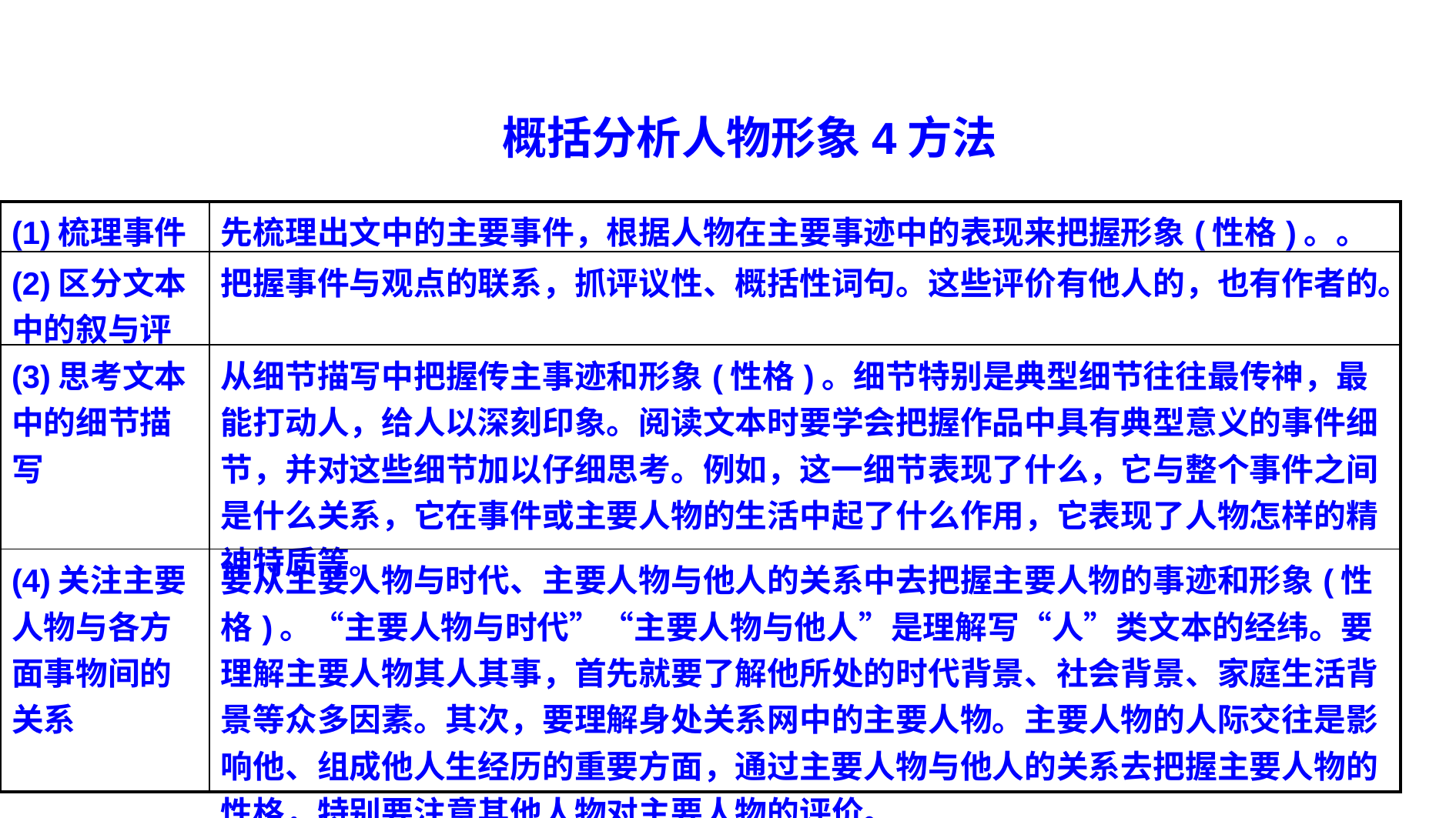

概括分析人物形象4方法
| (1)梳理事件 | 先梳理出文中的主要事件，根据人物在主要事迹中的表现来把握形象(性格)。。 |
| --- | --- |
| (2)区分文本中的叙与评 | 把握事件与观点的联系，抓评议性、概括性词句。这些评价有他人的，也有作者的。 |
| (3)思考文本中的细节描写 | 从细节描写中把握传主事迹和形象(性格)。细节特别是典型细节往往最传神，最能打动人，给人以深刻印象。阅读文本时要学会把握作品中具有典型意义的事件细节，并对这些细节加以仔细思考。例如，这一细节表现了什么，它与整个事件之间是什么关系，它在事件或主要人物的生活中起了什么作用，它表现了人物怎样的精神特质等。 |
| (4)关注主要人物与各方面事物间的关系 | 要从主要人物与时代、主要人物与他人的关系中去把握主要人物的事迹和形象(性格)。“主要人物与时代”“主要人物与他人”是理解写“人”类文本的经纬。要理解主要人物其人其事，首先就要了解他所处的时代背景、社会背景、家庭生活背景等众多因素。其次，要理解身处关系网中的主要人物。主要人物的人际交往是影响他、组成他人生经历的重要方面，通过主要人物与他人的关系去把握主要人物的性格，特别要注意其他人物对主要人物的评价。 |